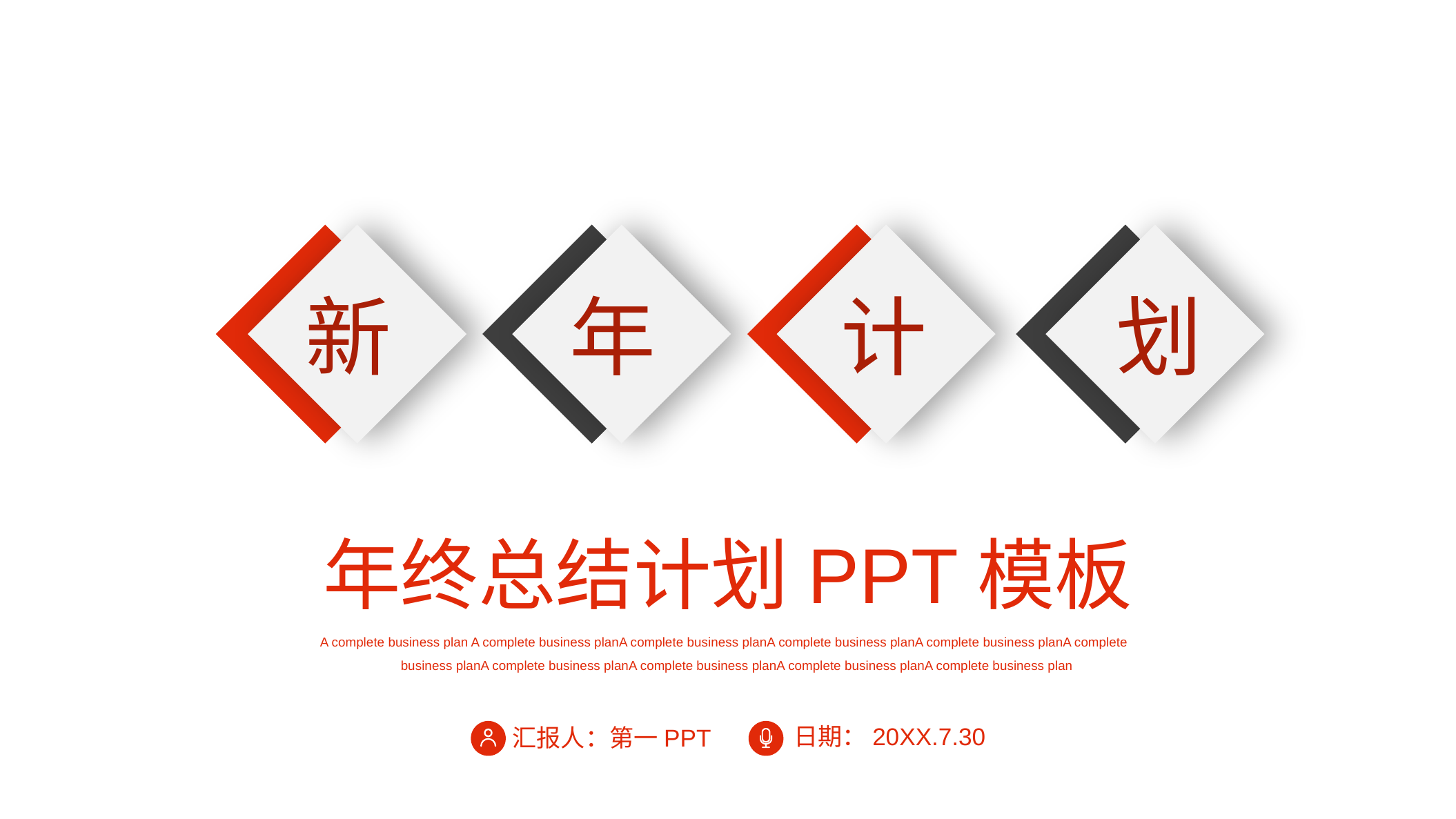

新
年
计
划
年终总结计划PPT模板
A complete business plan A complete business planA complete business planA complete business planA complete business planA complete business planA complete business planA complete business planA complete business planA complete business plan
日期：20XX.7.30
汇报人：第一PPT